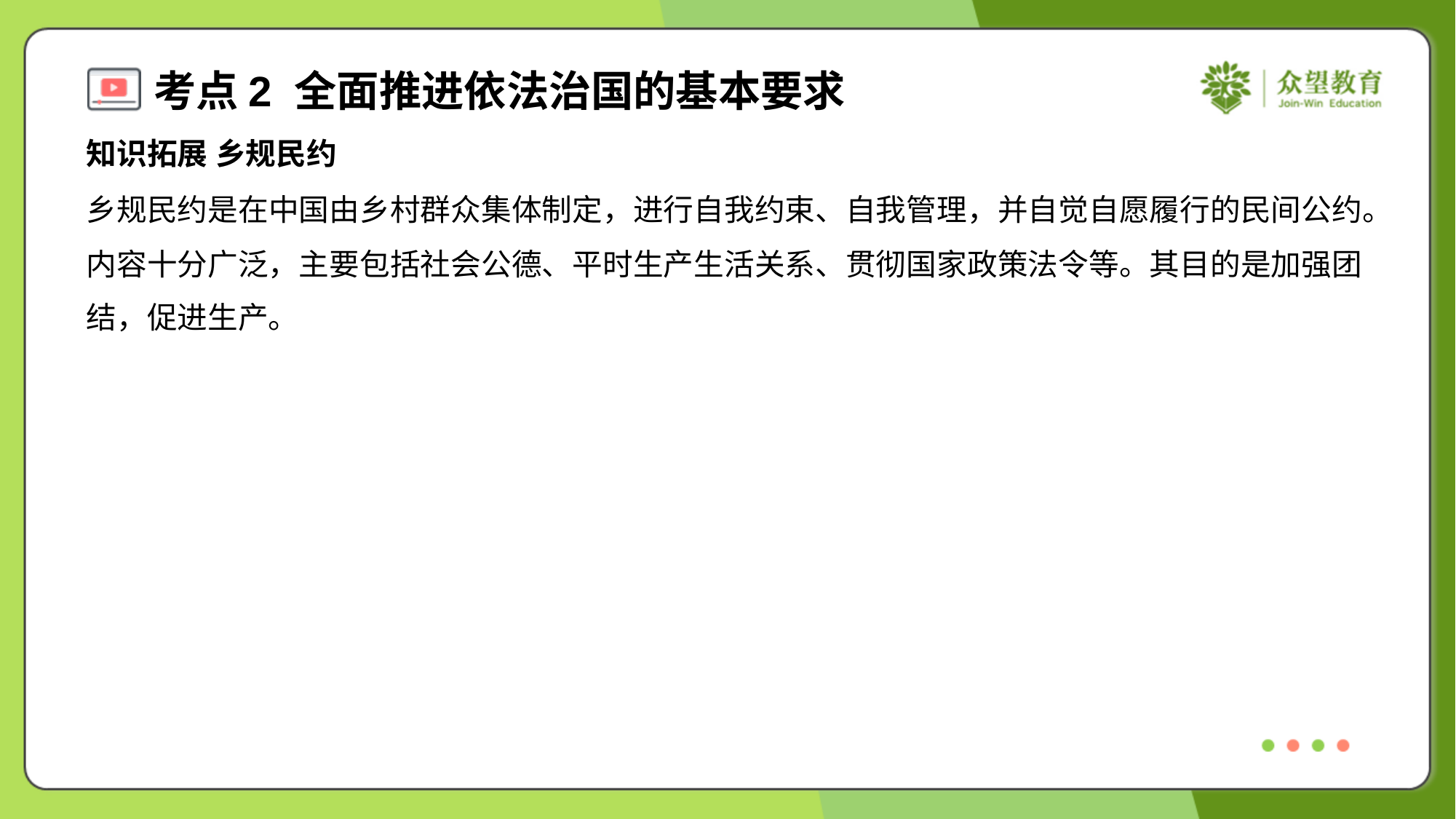

知识拓展 乡规民约
乡规民约是在中国由乡村群众集体制定，进行自我约束、自我管理，并自觉自愿履行的民间公约。
内容十分广泛，主要包括社会公德、平时生产生活关系、贯彻国家政策法令等。其目的是加强团
结，促进生产。